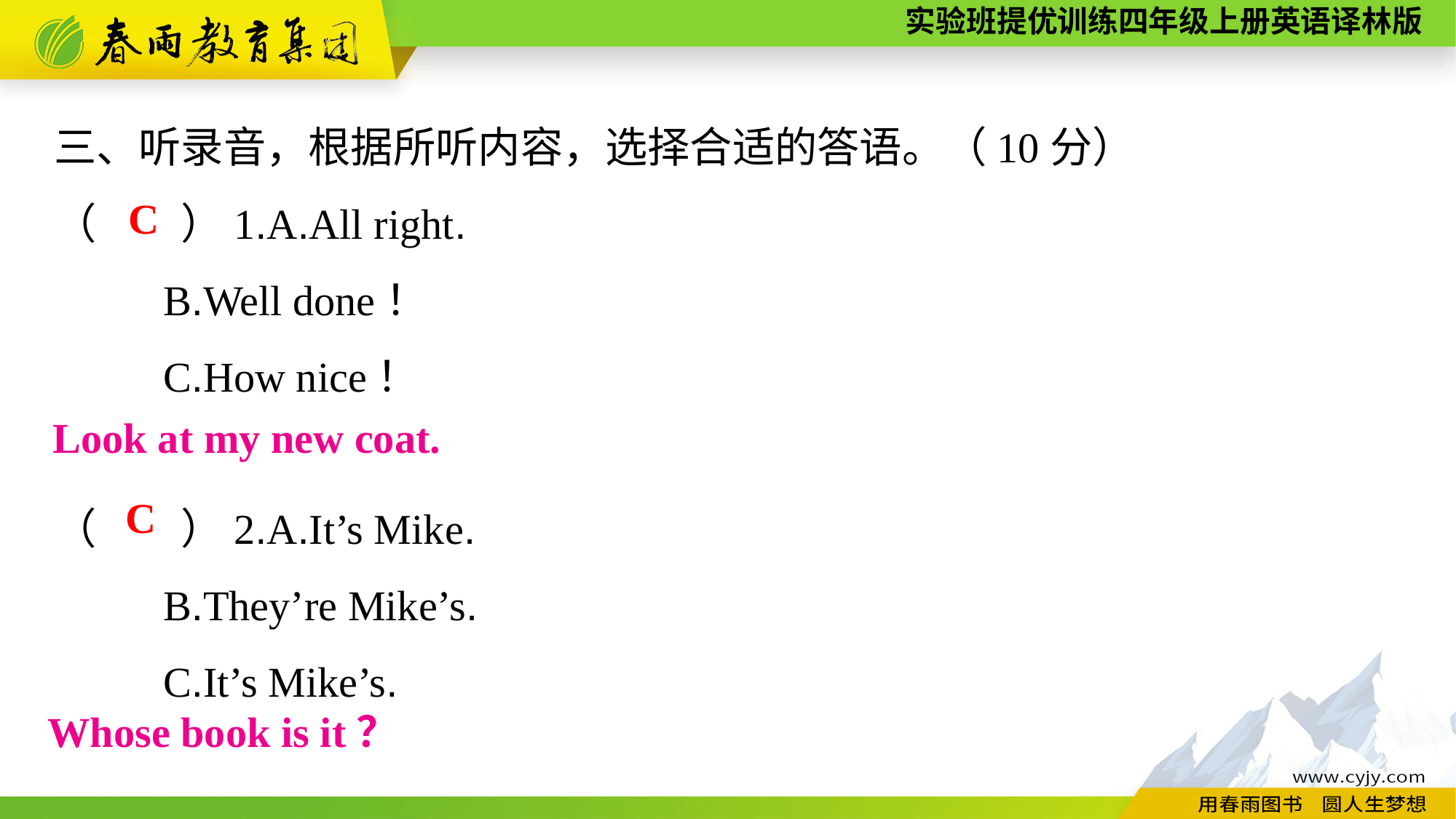

三、听录音，根据所听内容，选择合适的答语。（10分）
（　　）1.A.All right.
	B.Well done！
	C.How nice！

（　　）2.A.It’s Mike.
	B.They’re Mike’s.
	C.It’s Mike’s.
C
Look at my new coat.
C
Whose book is it？